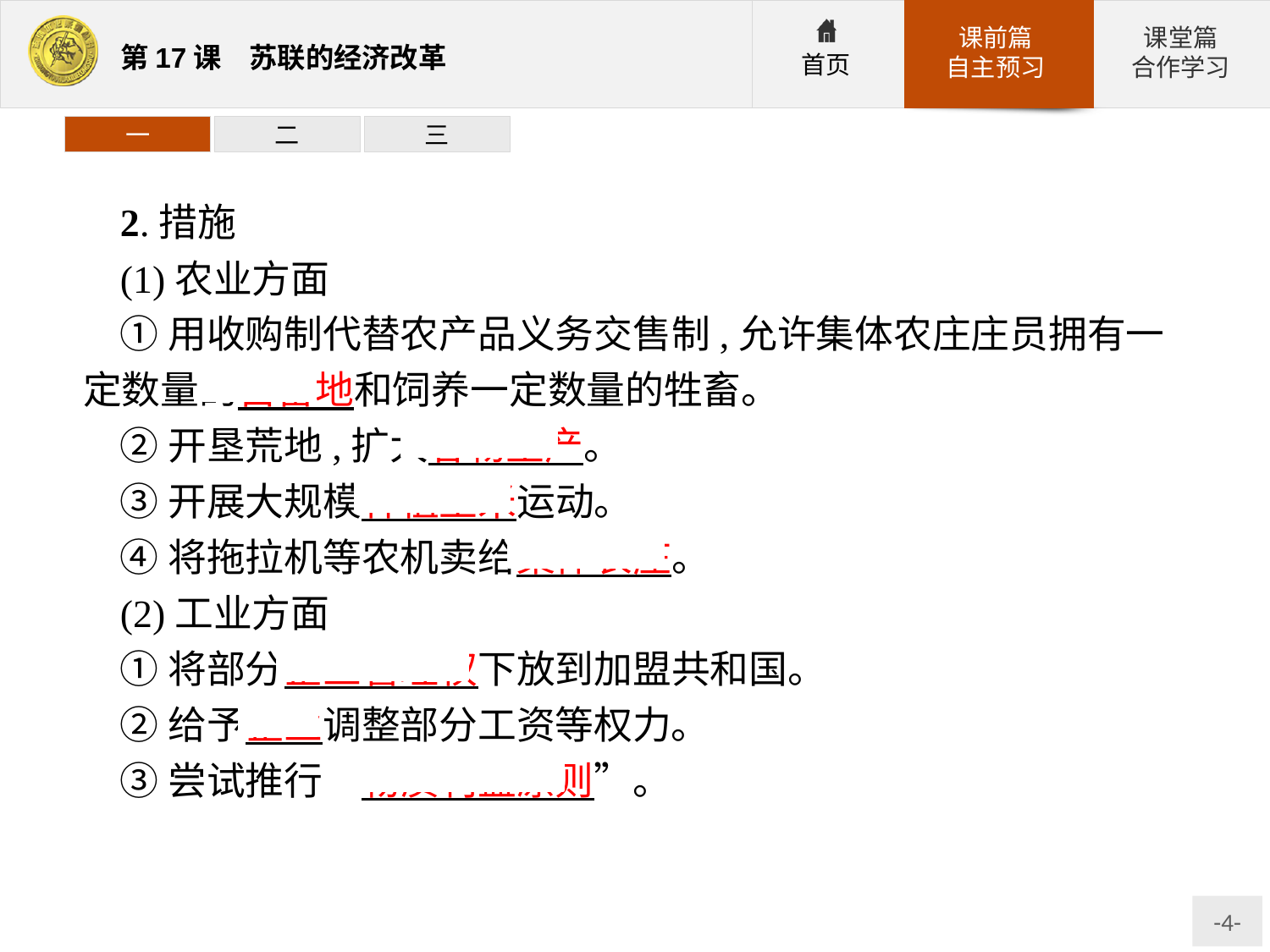

一
二
三
2.措施
(1)农业方面
①用收购制代替农产品义务交售制,允许集体农庄庄员拥有一定数量的自留地和饲养一定数量的牲畜。
②开垦荒地,扩大谷物生产。
③开展大规模种植玉米运动。
④将拖拉机等农机卖给集体农庄。
(2)工业方面
①将部分企业管理权下放到加盟共和国。
②给予企业调整部分工资等权力。
③尝试推行“物质利益原则”。